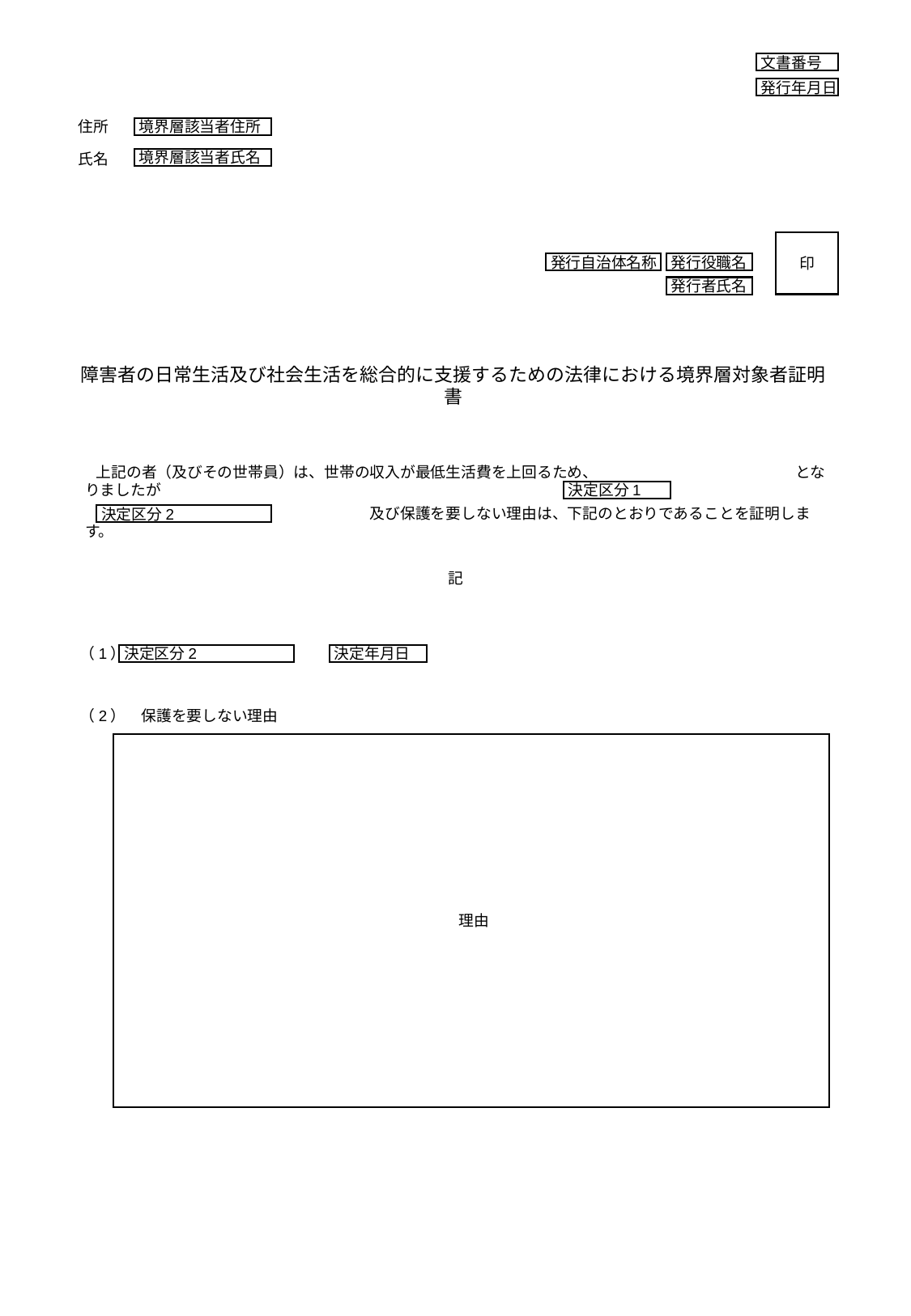

文書番号
発行年月日
住所
境界層該当者住所
境界層該当者氏名
氏名
印
発行自治体名称
発行役職名
発行者氏名
障害者の日常生活及び社会生活を総合的に支援するための法律における境界層対象者証明書
上記の者（及びその世帯員）は、世帯の収入が最低生活費を上回るため、　　　　　　　　　　　　　となりましたが
　　　　　　　　　　　　　　　　　　及び保護を要しない理由は、下記のとおりであることを証明します。
決定区分1
決定区分2
記
（1）
決定区分2
決定年月日
（2）　保護を要しない理由
理由